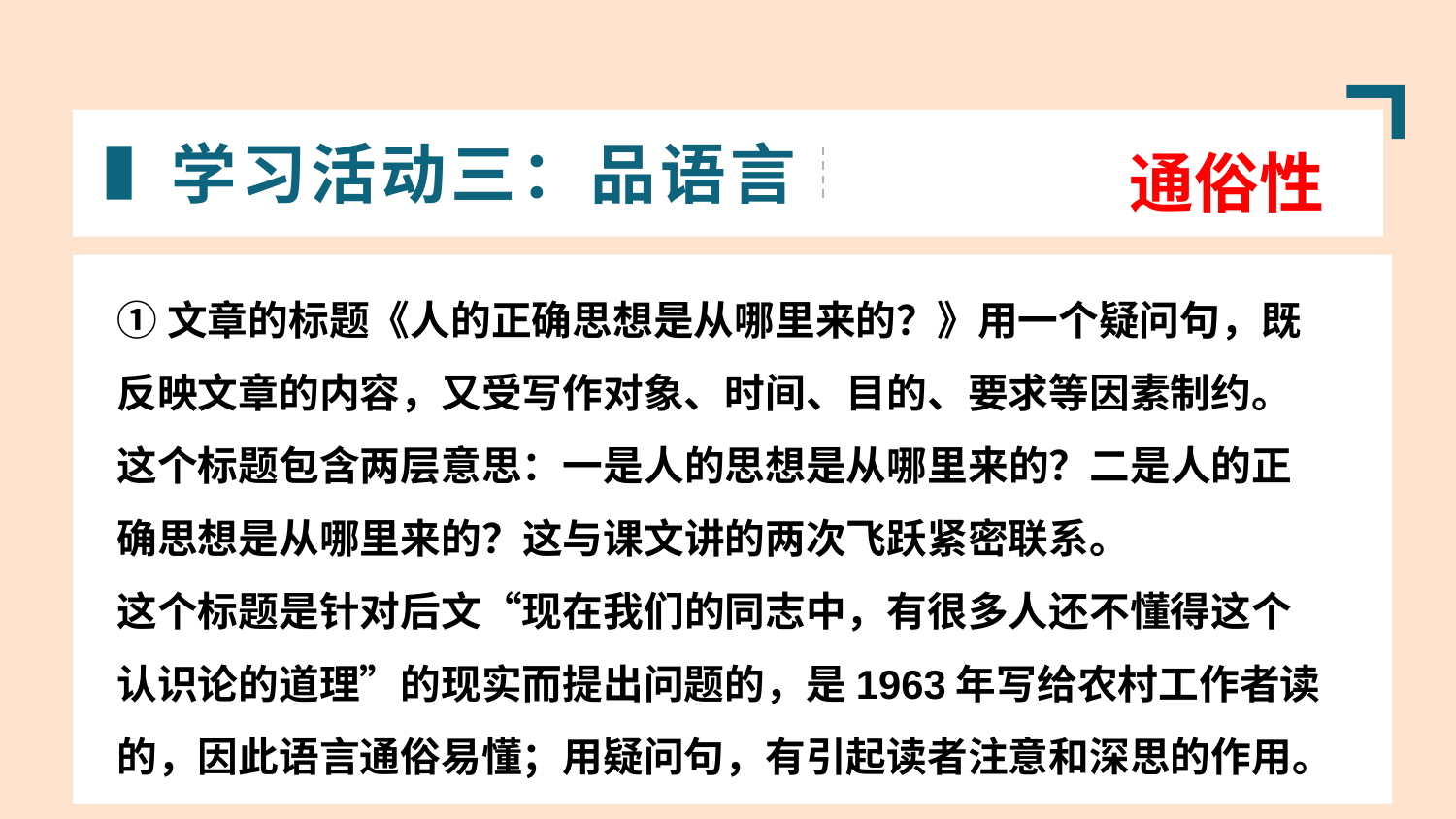

学习活动三：品语言
通俗性

①文章的标题《人的正确思想是从哪里来的？》用一个疑问句，既反映文章的内容，又受写作对象、时间、目的、要求等因素制约。这个标题包含两层意思：一是人的思想是从哪里来的？二是人的正确思想是从哪里来的？这与课文讲的两次飞跃紧密联系。
这个标题是针对后文“现在我们的同志中，有很多人还不懂得这个认识论的道理”的现实而提出问题的，是1963年写给农村工作者读的，因此语言通俗易懂；用疑问句，有引起读者注意和深思的作用。